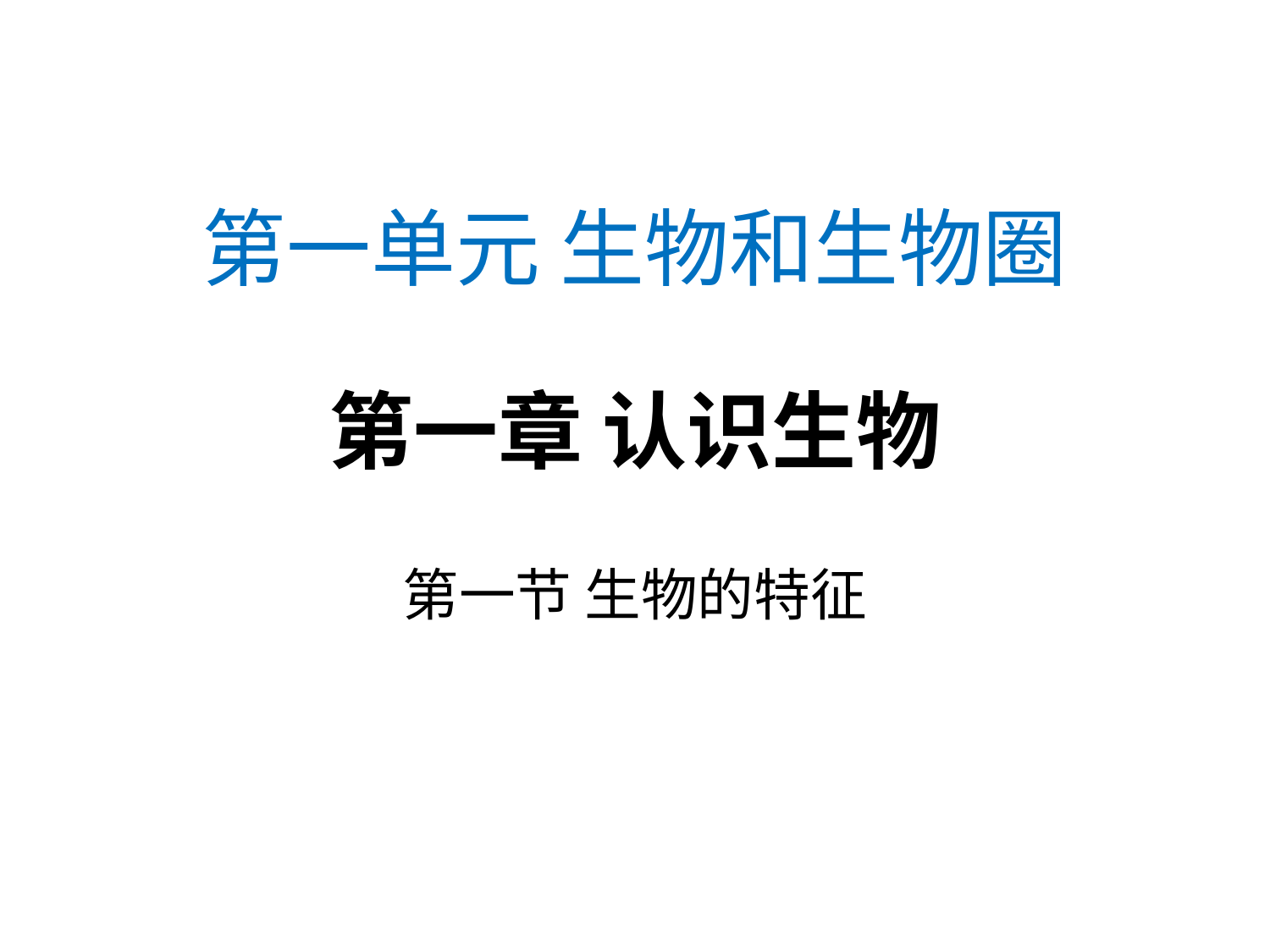

# 第一单元 生物和生物圈 第一章 认识生物
第一节 生物的特征